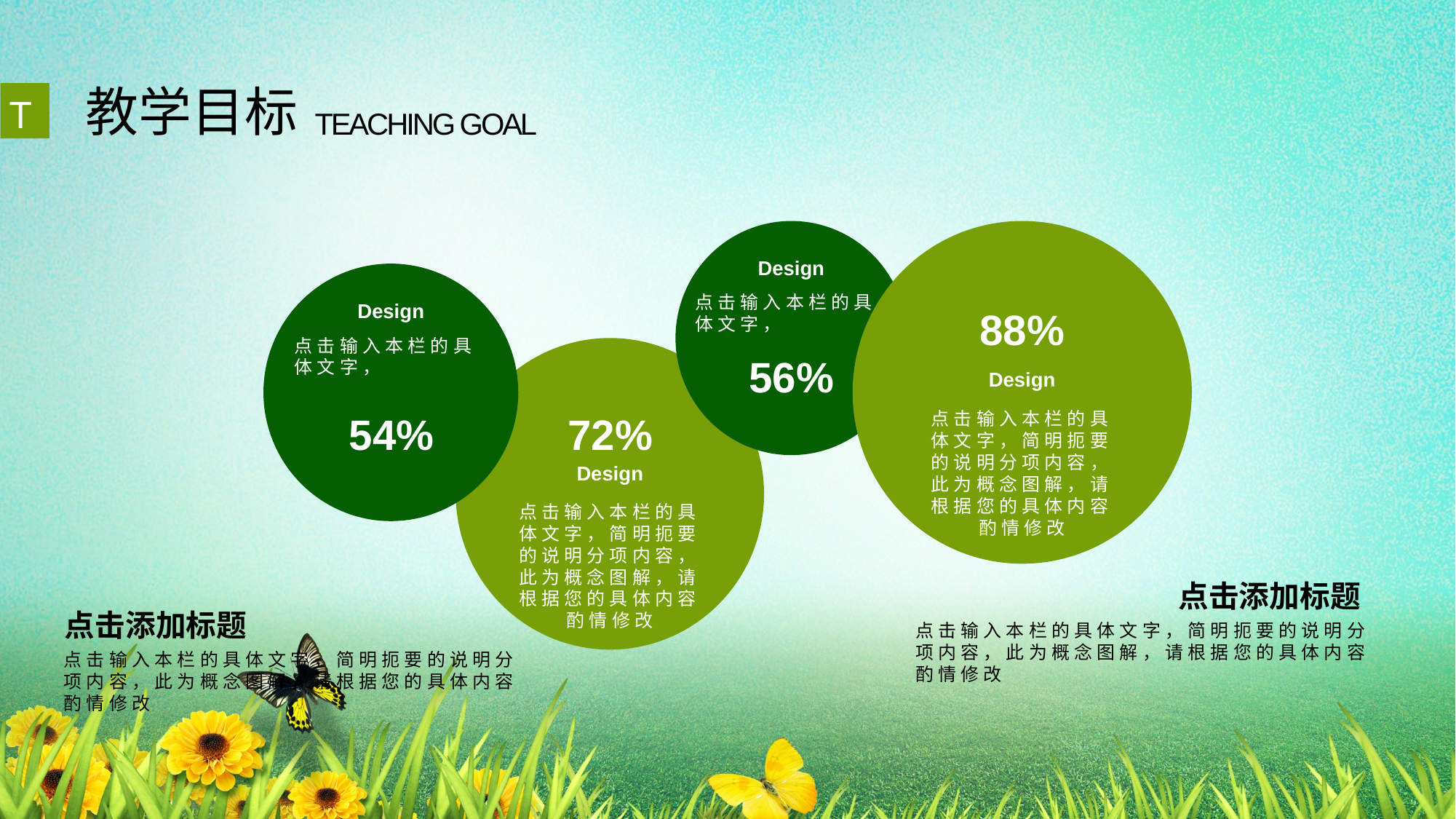

教学目标
TEACHING GOAL

T

Design
点击输入本栏的具体文字，
56%

88%
Design
点击输入本栏的具体文字，简明扼要的说明分项内容，此为概念图解，请根据您的具体内容酌情修改

Design
点击输入本栏的具体文字，
54%

72%
Design
点击输入本栏的具体文字，简明扼要的说明分项内容，此为概念图解，请根据您的具体内容酌情修改
点击添加标题
点击输入本栏的具体文字，简明扼要的说明分项内容，此为概念图解，请根据您的具体内容酌情修改
点击添加标题
点击输入本栏的具体文字，简明扼要的说明分项内容，此为概念图解，请根据您的具体内容酌情修改